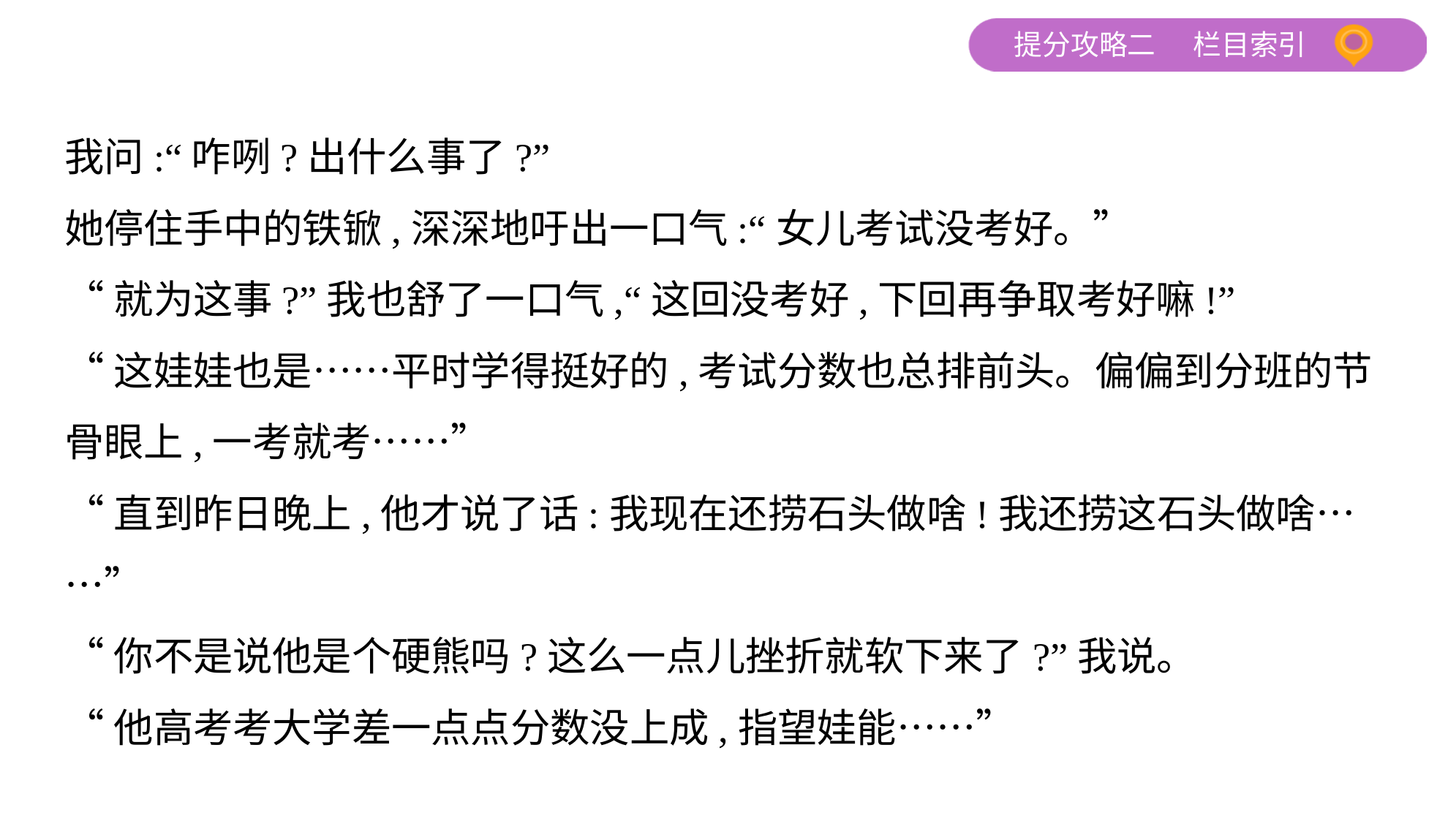

我问:“咋咧?出什么事了?”
她停住手中的铁锨,深深地吁出一口气:“女儿考试没考好。”
“就为这事?”我也舒了一口气,“这回没考好,下回再争取考好嘛!”
“这娃娃也是……平时学得挺好的,考试分数也总排前头。偏偏到分班的节
骨眼上,一考就考……”
“直到昨日晚上,他才说了话:我现在还捞石头做啥!我还捞这石头做啥…
…”
“你不是说他是个硬熊吗?这么一点儿挫折就软下来了?”我说。
“他高考考大学差一点点分数没上成,指望娃能……”